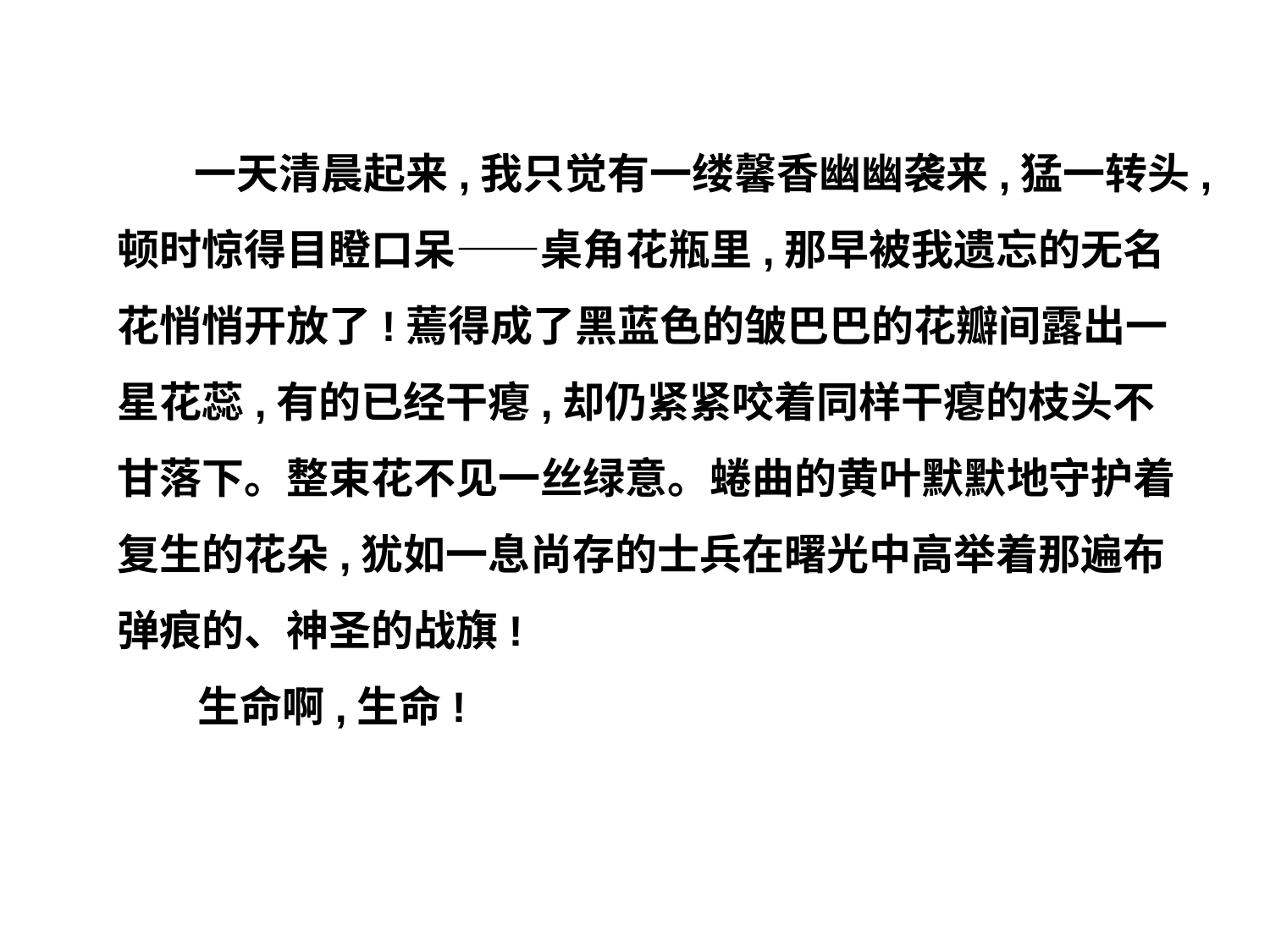

一天清晨起来,我只觉有一缕馨香幽幽袭来,猛一转头,顿时惊得目瞪口呆——桌角花瓶里,那早被我遗忘的无名花悄悄开放了!蔫得成了黑蓝色的皱巴巴的花瓣间露出一星花蕊,有的已经干瘪,却仍紧紧咬着同样干瘪的枝头不甘落下。整束花不见一丝绿意。蜷曲的黄叶默默地守护着复生的花朵,犹如一息尚存的士兵在曙光中高举着那遍布弹痕的、神圣的战旗!
　    生命啊,生命!